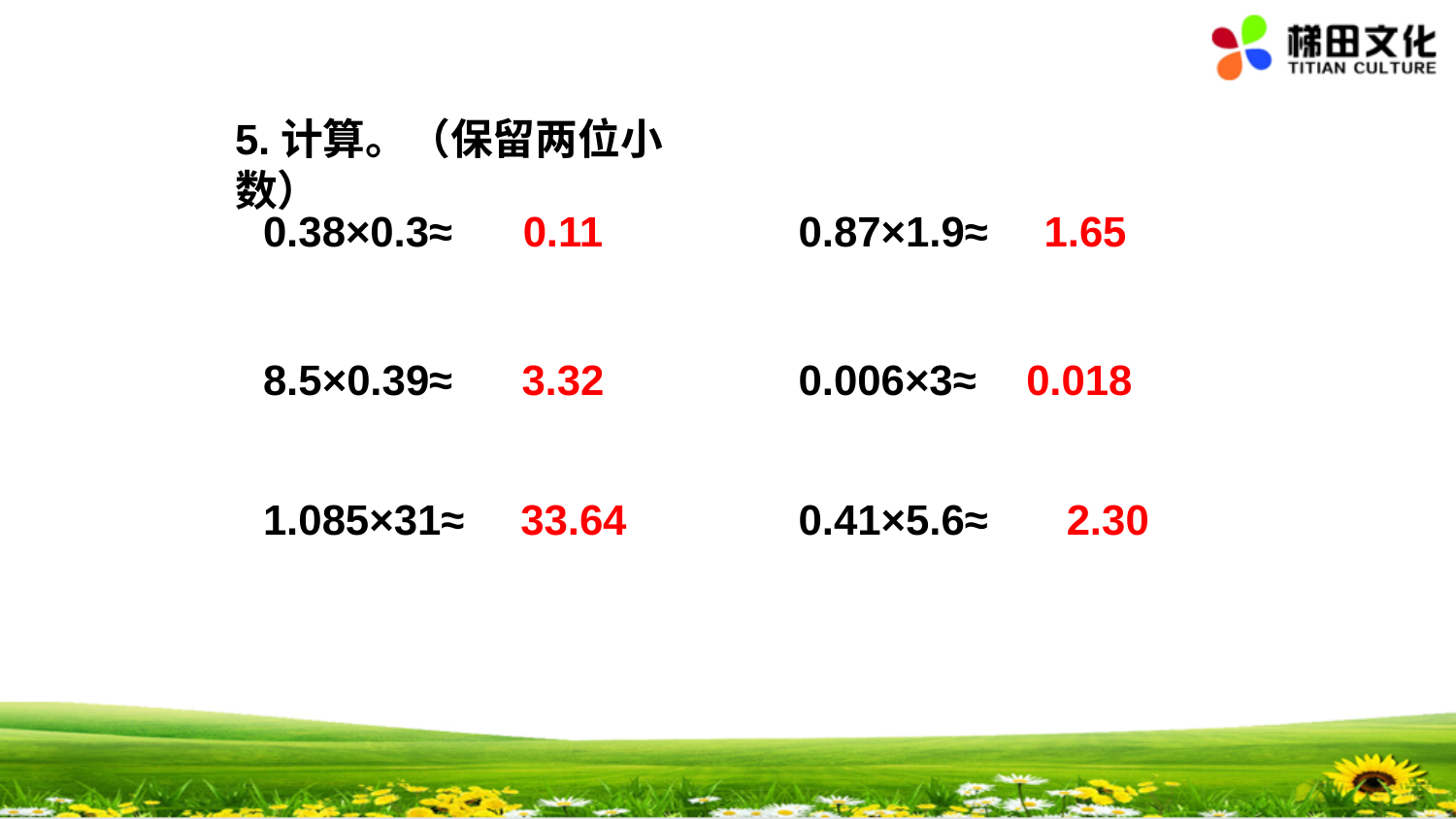

5.计算。（保留两位小数）
0.38×0.3≈
0.11
0.87×1.9≈
1.65
8.5×0.39≈
3.32
0.006×3≈
0.018
1.085×31≈
33.64
0.41×5.6≈
2.30